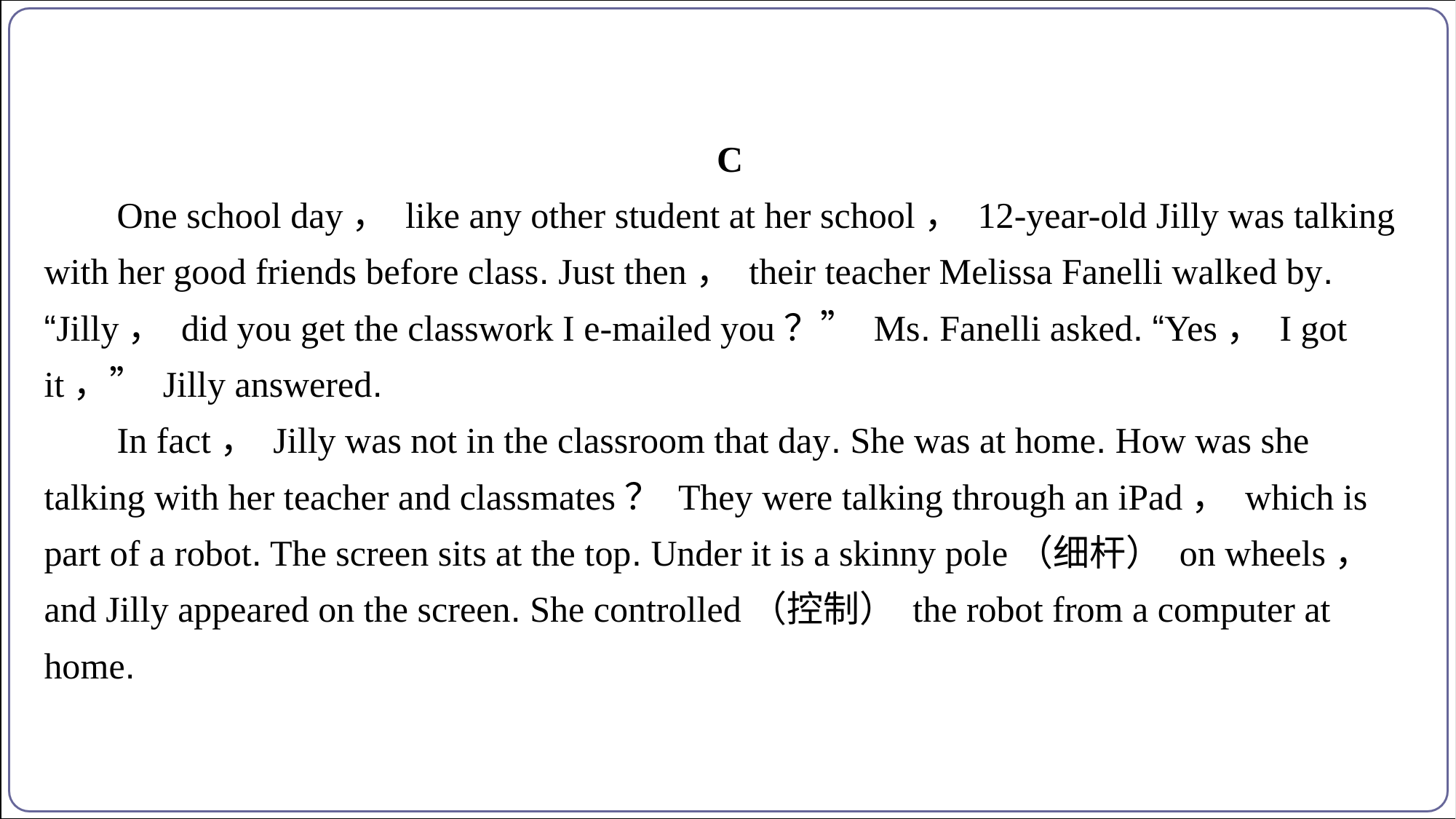

C
One school day， like any other student at her school， 12-year-old Jilly was talking
with her good friends before class. Just then， their teacher Melissa Fanelli walked by.
“Jilly， did you get the classwork I e-mailed you？” Ms. Fanelli asked. “Yes， I got
it，” Jilly answered.
In fact， Jilly was not in the classroom that day. She was at home. How was she
talking with her teacher and classmates？ They were talking through an iPad， which is
part of a robot. The screen sits at the top. Under it is a skinny pole（细杆） on wheels，
and Jilly appeared on the screen. She controlled（控制） the robot from a computer at
home.